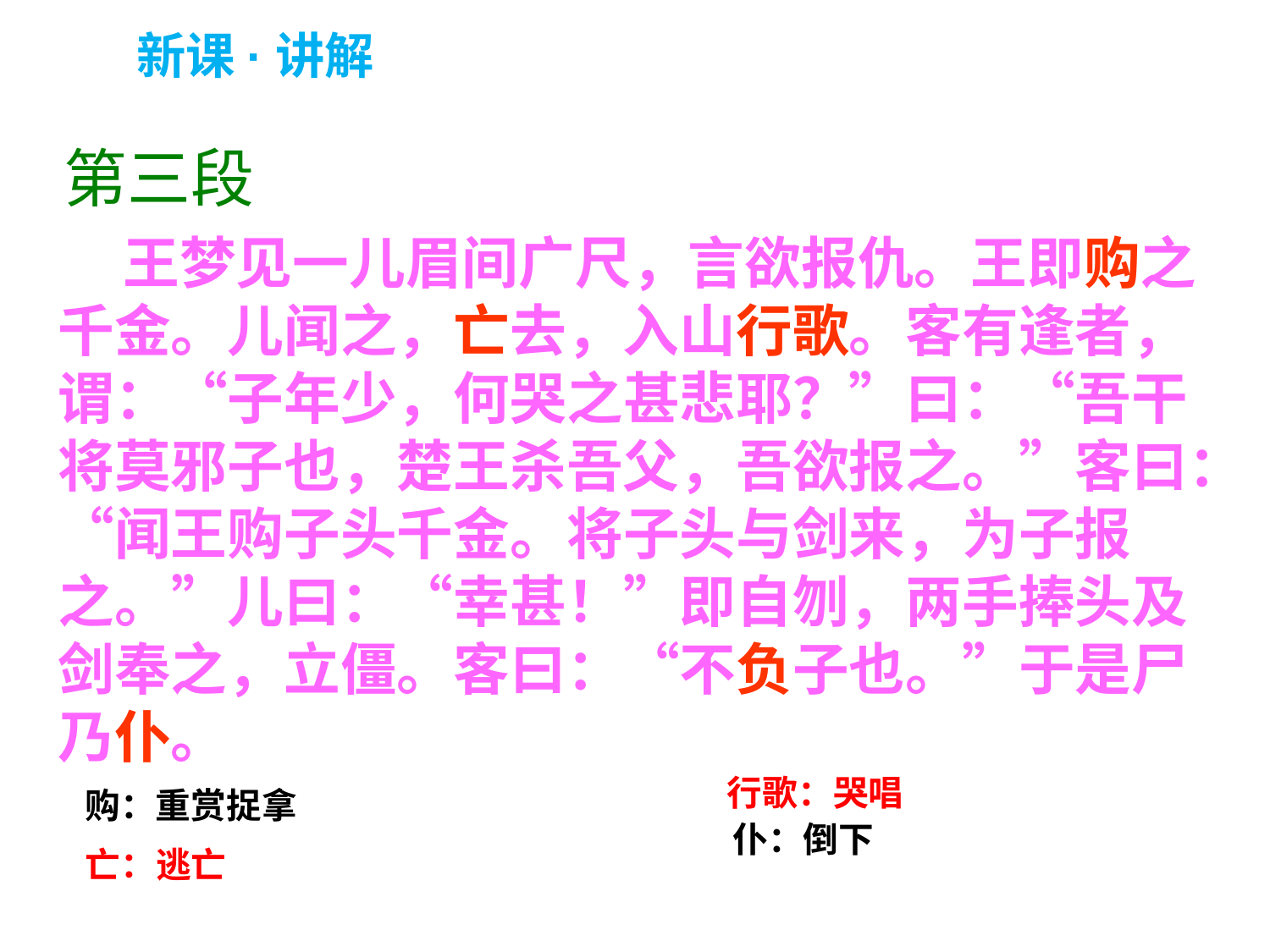

新课·讲解
第三段
    王梦见一儿眉间广尺，言欲报仇。王即购之千金。儿闻之，亡去，入山行歌。客有逢者，谓：“子年少，何哭之甚悲耶？”曰：“吾干将莫邪子也，楚王杀吾父，吾欲报之。”客曰：“闻王购子头千金。将子头与剑来，为子报之。”儿曰：“幸甚！”即自刎，两手捧头及剑奉之，立僵。客曰：“不负子也。”于是尸乃仆。
行歌：哭唱
购：重赏捉拿
仆：倒下
亡：逃亡